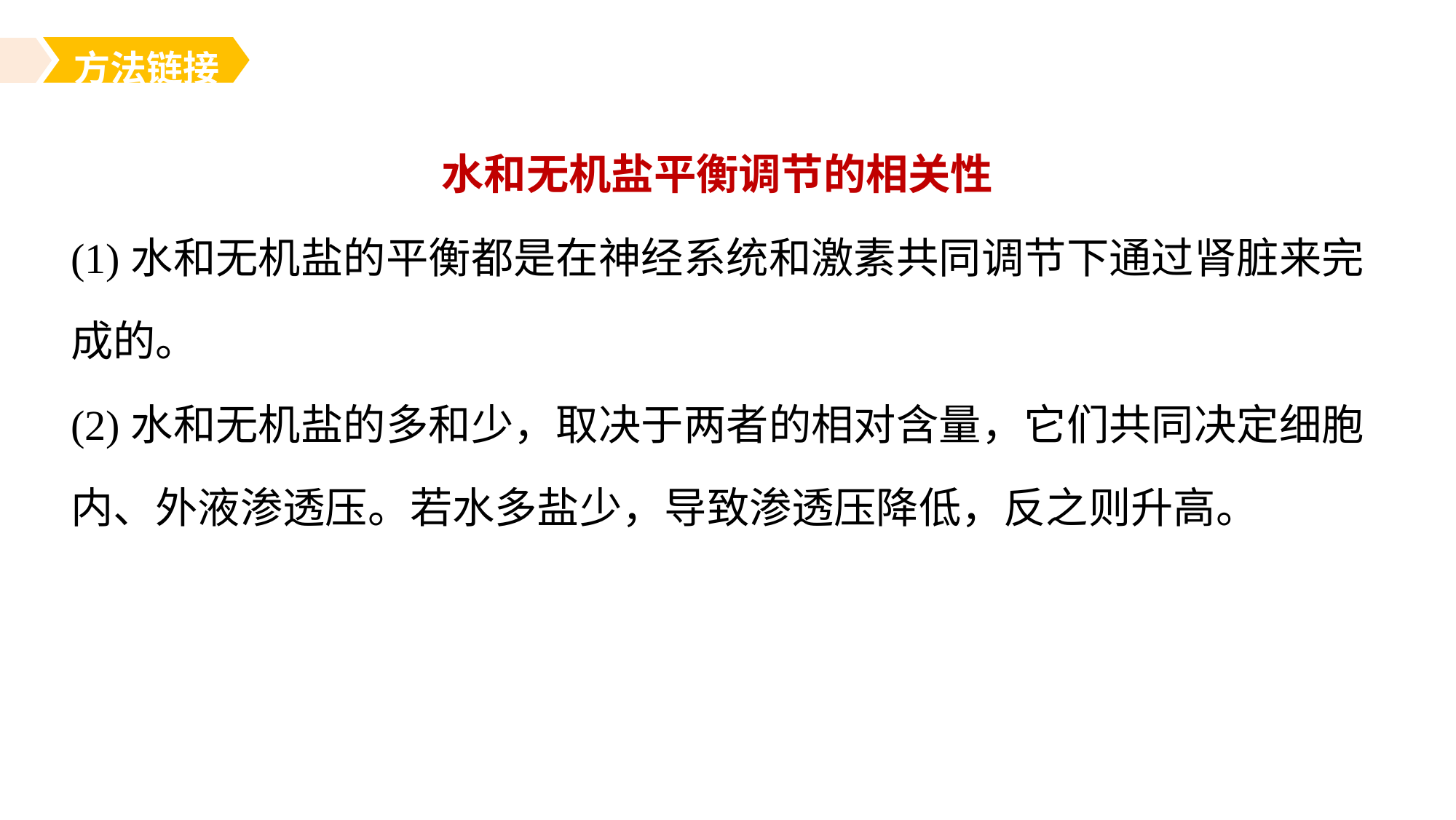

方法链接

水和无机盐平衡调节的相关性
(1)水和无机盐的平衡都是在神经系统和激素共同调节下通过肾脏来完成的。
(2)水和无机盐的多和少，取决于两者的相对含量，它们共同决定细胞内、外液渗透压。若水多盐少，导致渗透压降低，反之则升高。